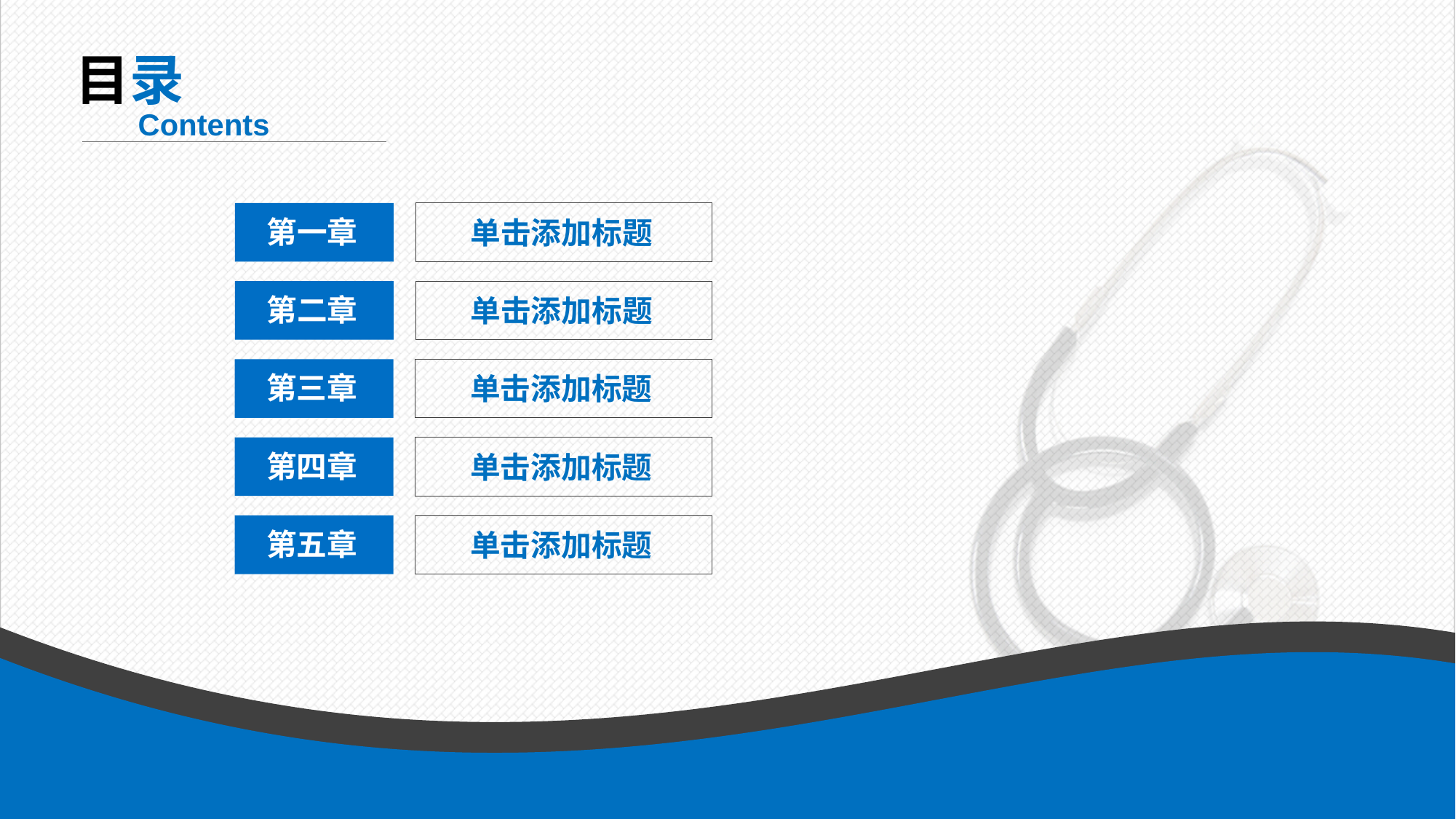

目录
Contents

单击添加标题
第一章

单击添加标题
第二章

单击添加标题
第三章

单击添加标题
第四章

单击添加标题
第五章